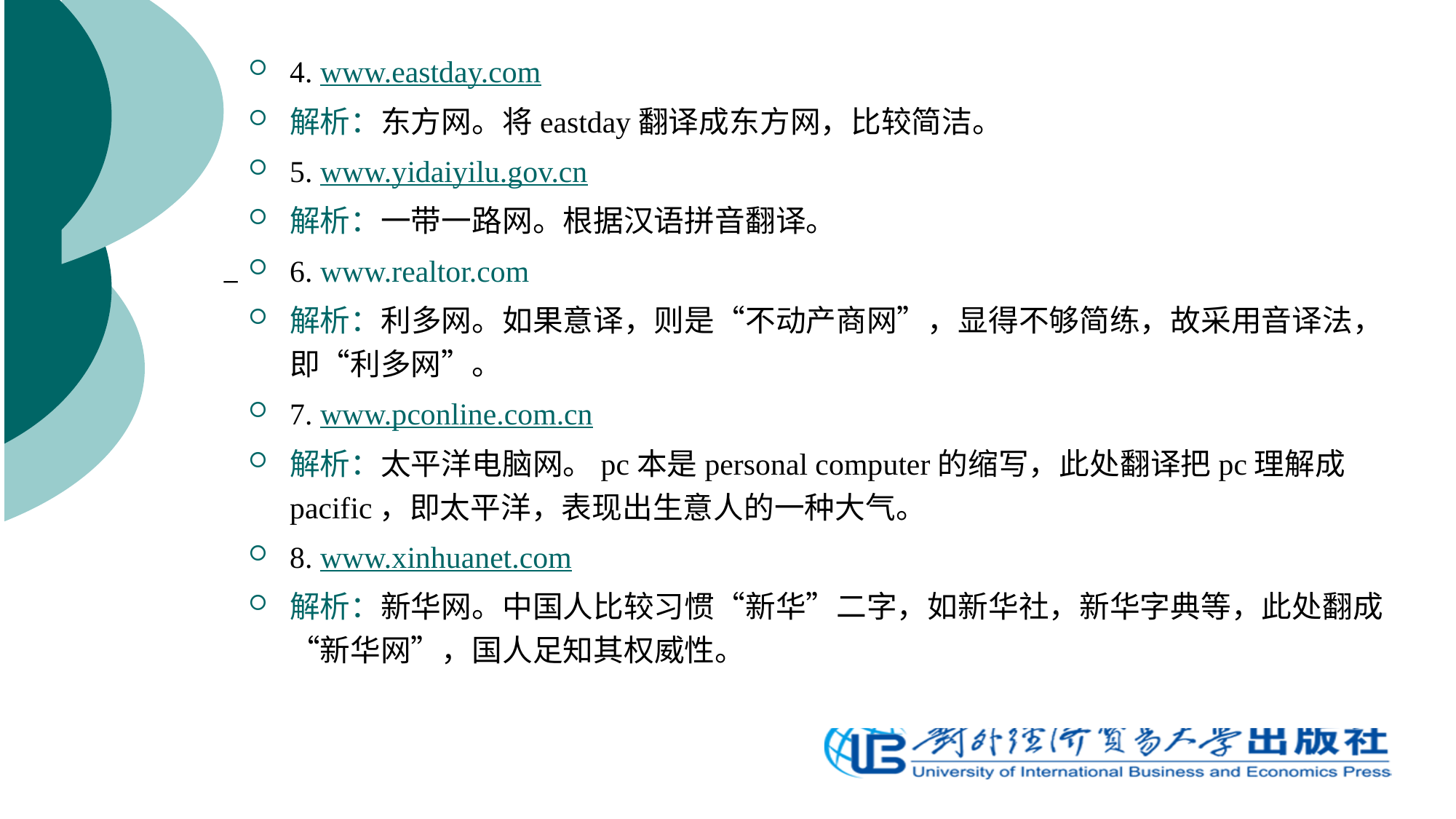

4. www.eastday.com
解析：东方网。将eastday翻译成东方网，比较简洁。
5. www.yidaiyilu.gov.cn
解析：一带一路网。根据汉语拼音翻译。
6. www.realtor.com
解析：利多网。如果意译，则是“不动产商网”，显得不够简练，故采用音译法，即“利多网”。
7. www.pconline.com.cn
解析：太平洋电脑网。pc本是personal computer的缩写，此处翻译把pc理解成pacific，即太平洋，表现出生意人的一种大气。
8. www.xinhuanet.com
解析：新华网。中国人比较习惯“新华”二字，如新华社，新华字典等，此处翻成“新华网”，国人足知其权威性。